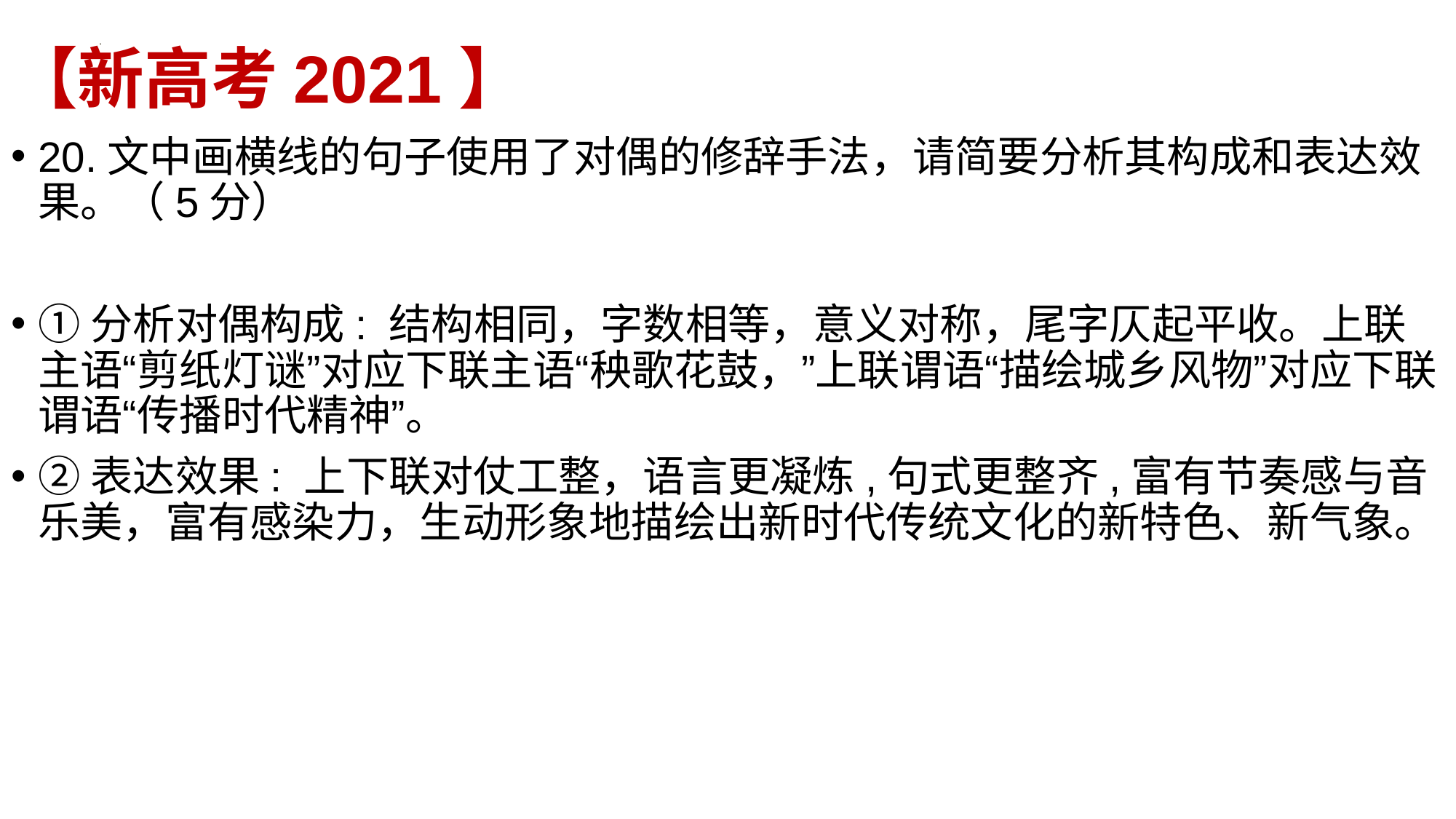

# 【新高考2021】
20.文中画横线的句子使用了对偶的修辞手法，请简要分析其构成和表达效果。（5分）

①分析对偶构成: 结构相同，字数相等，意义对称，尾字仄起平收。上联主语“剪纸灯谜”对应下联主语“秧歌花鼓，”上联谓语“描绘城乡风物”对应下联谓语“传播时代精神”。
②表达效果: 上下联对仗工整，语言更凝炼,句式更整齐,富有节奏感与音乐美，富有感染力，生动形象地描绘出新时代传统文化的新特色、新气象。